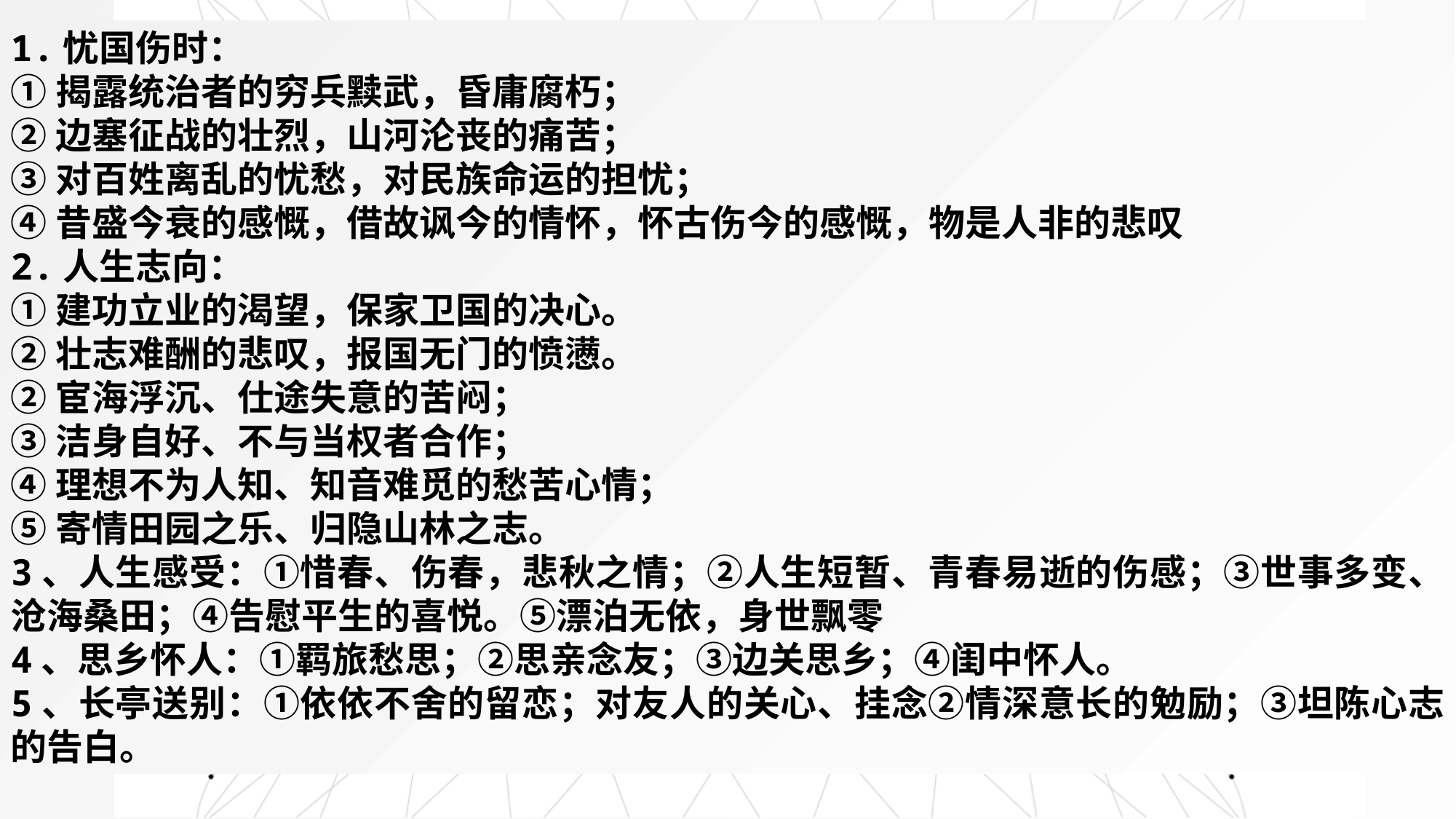

1.忧国伤时：
①揭露统治者的穷兵黩武，昏庸腐朽；
②边塞征战的壮烈，山河沦丧的痛苦；
③对百姓离乱的忧愁，对民族命运的担忧；
④昔盛今衰的感慨，借故讽今的情怀，怀古伤今的感慨，物是人非的悲叹
2.人生志向：
①建功立业的渴望，保家卫国的决心。
②壮志难酬的悲叹，报国无门的愤懑。
②宦海浮沉、仕途失意的苦闷；
③洁身自好、不与当权者合作；
④理想不为人知、知音难觅的愁苦心情；
⑤寄情田园之乐、归隐山林之志。
3、人生感受：①惜春、伤春，悲秋之情；②人生短暂、青春易逝的伤感；③世事多变、沧海桑田；④告慰平生的喜悦。⑤漂泊无依，身世飘零
4、思乡怀人：①羁旅愁思；②思亲念友；③边关思乡；④闺中怀人。
5、长亭送别：①依依不舍的留恋；对友人的关心、挂念②情深意长的勉励；③坦陈心志的告白。